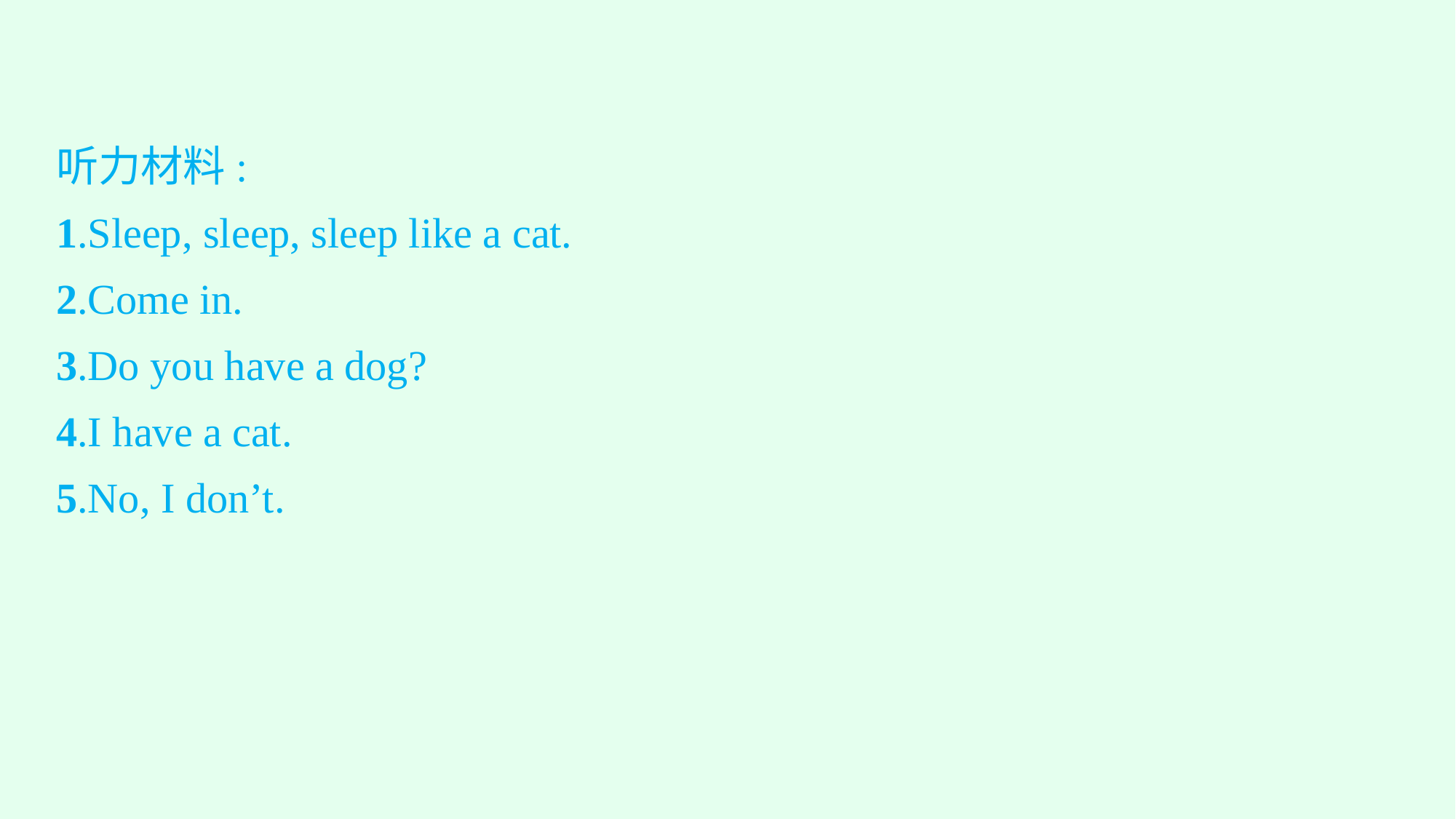

听力材料:
1.Sleep, sleep, sleep like a cat.
2.Come in.
3.Do you have a dog?
4.I have a cat.
5.No, I don’t.